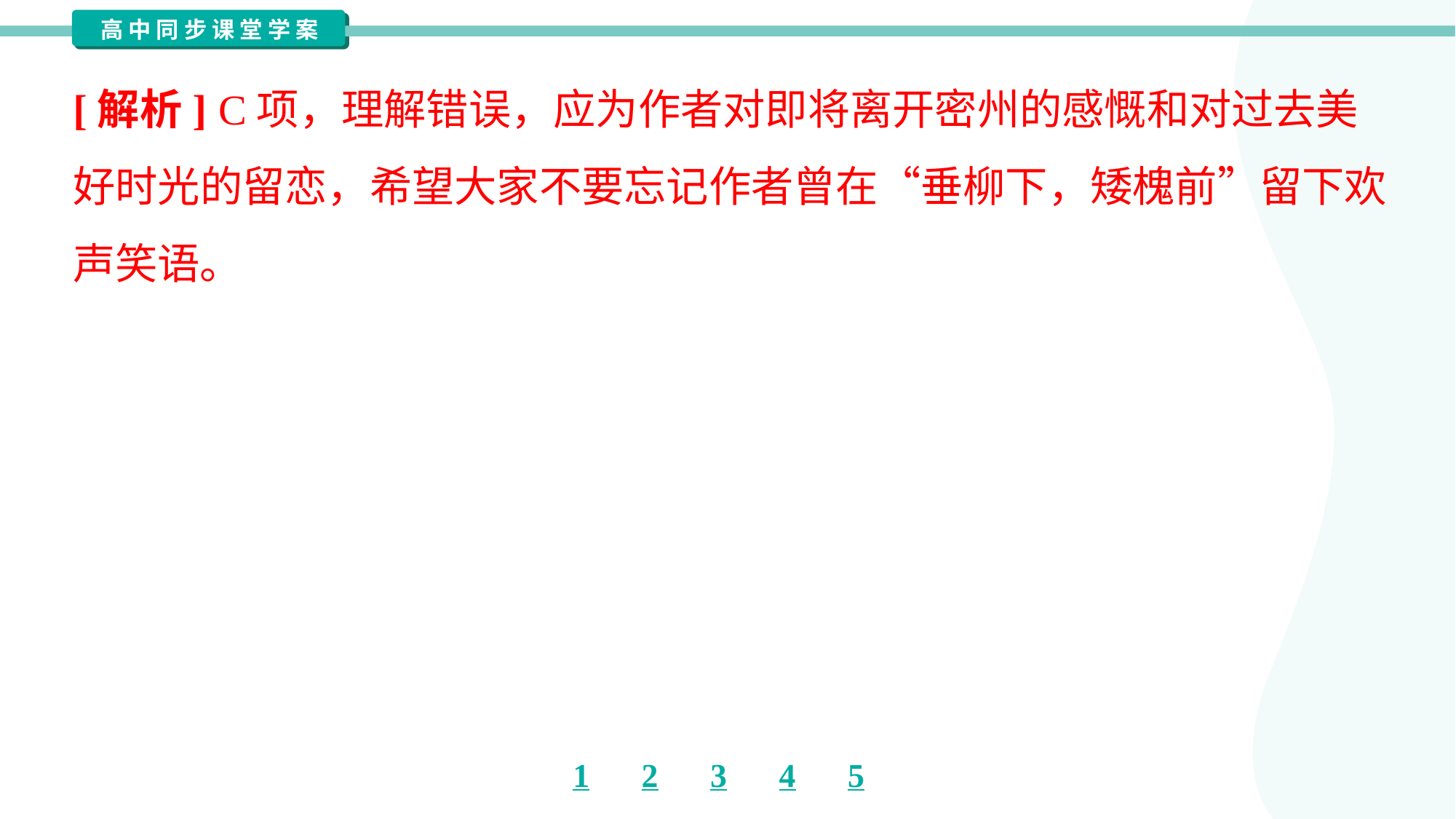

[解析] C项，理解错误，应为作者对即将离开密州的感慨和对过去美
好时光的留恋，希望大家不要忘记作者曾在“垂柳下，矮槐前”留下欢
声笑语。